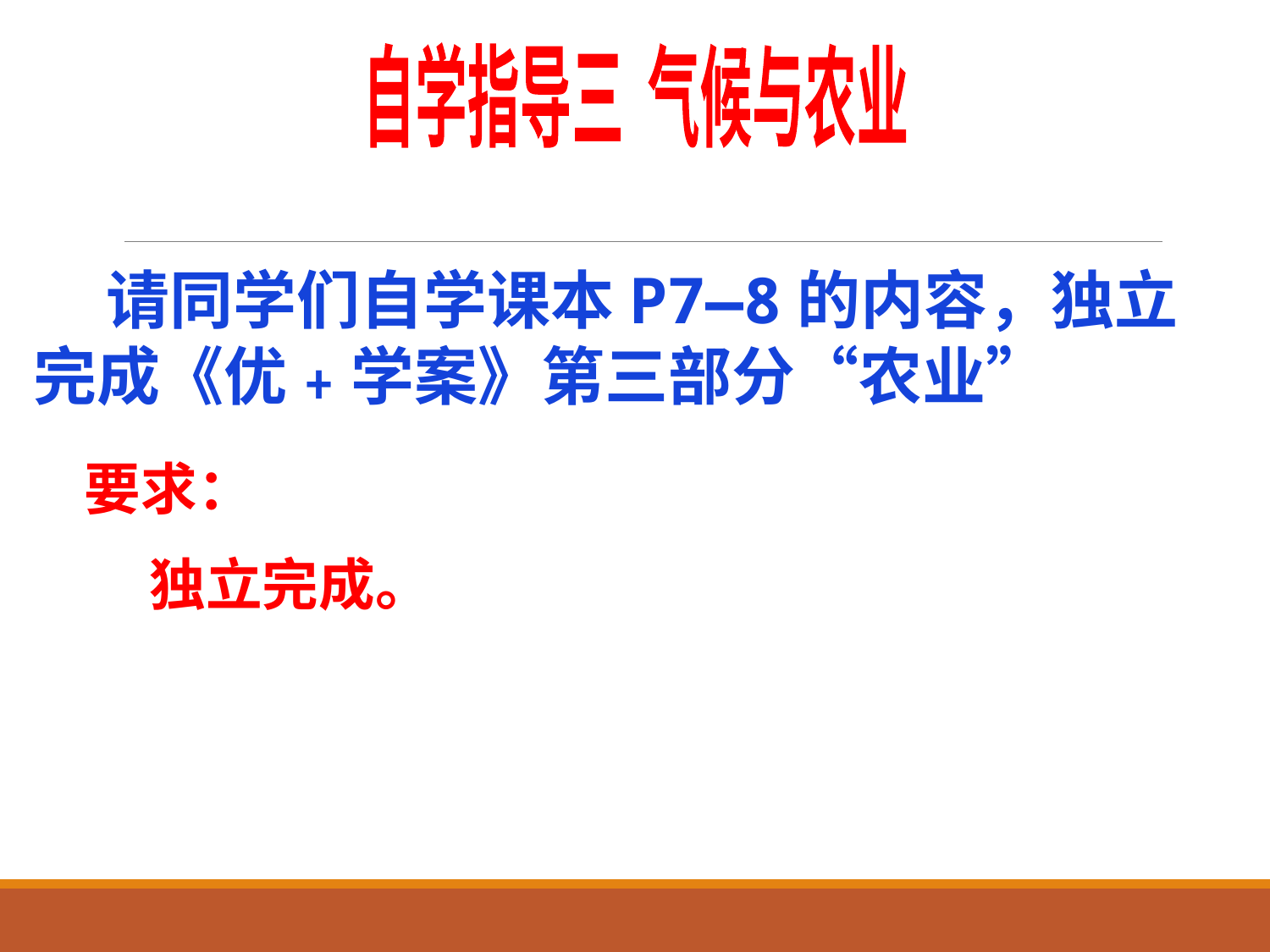

自学指导三  气候与农业
    请同学们自学课本P7—8的内容，独立完成《优﹢学案》第三部分“农业”
要求：
    独立完成。